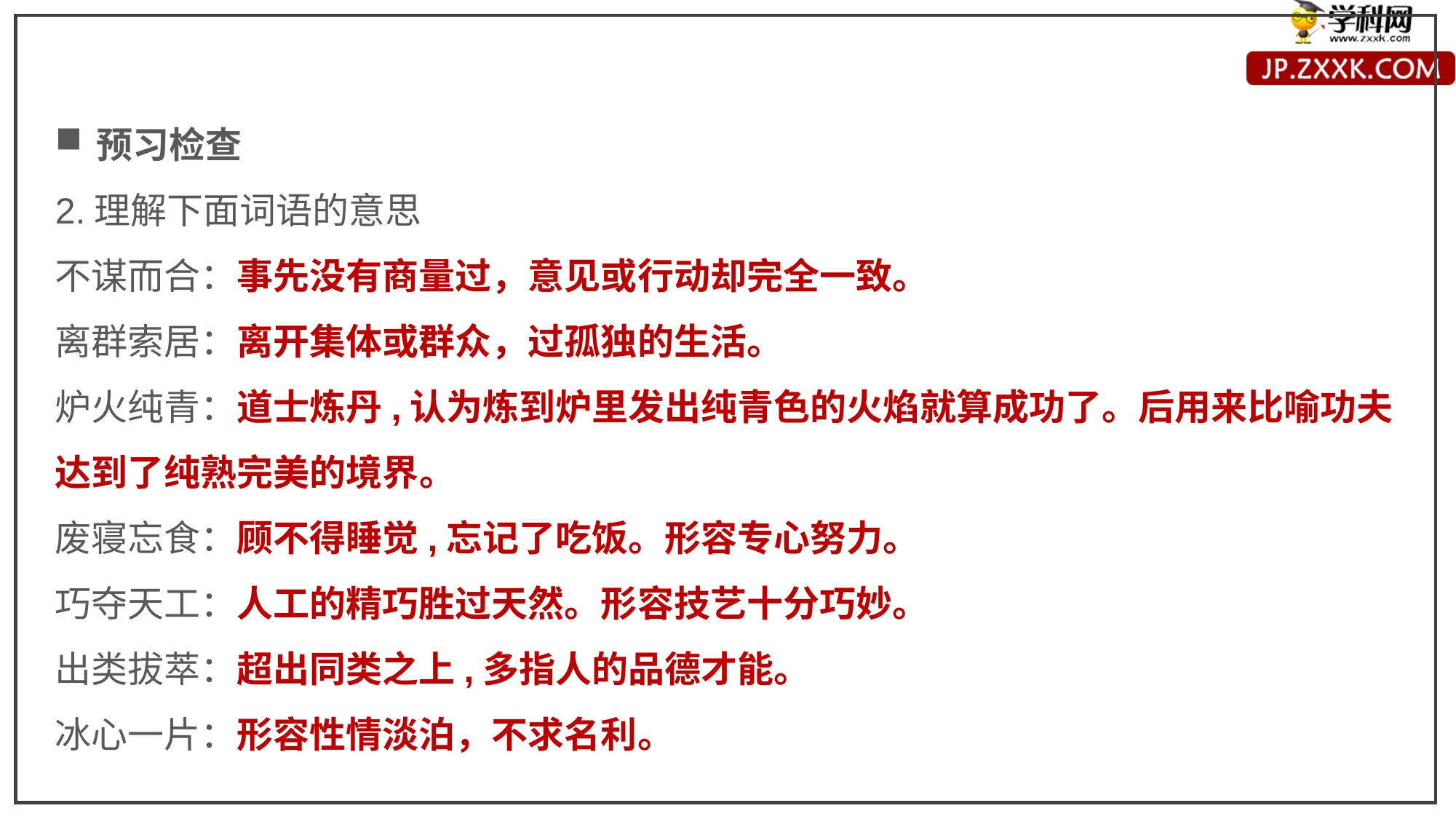

预习检查
2.理解下面词语的意思
不谋而合：事先没有商量过，意见或行动却完全一致。
离群索居：离开集体或群众，过孤独的生活。
炉火纯青：道士炼丹,认为炼到炉里发出纯青色的火焰就算成功了。后用来比喻功夫达到了纯熟完美的境界。
废寝忘食：顾不得睡觉,忘记了吃饭。形容专心努力。
巧夺天工：人工的精巧胜过天然。形容技艺十分巧妙。
出类拔萃：超出同类之上,多指人的品德才能。
冰心一片：形容性情淡泊，不求名利。